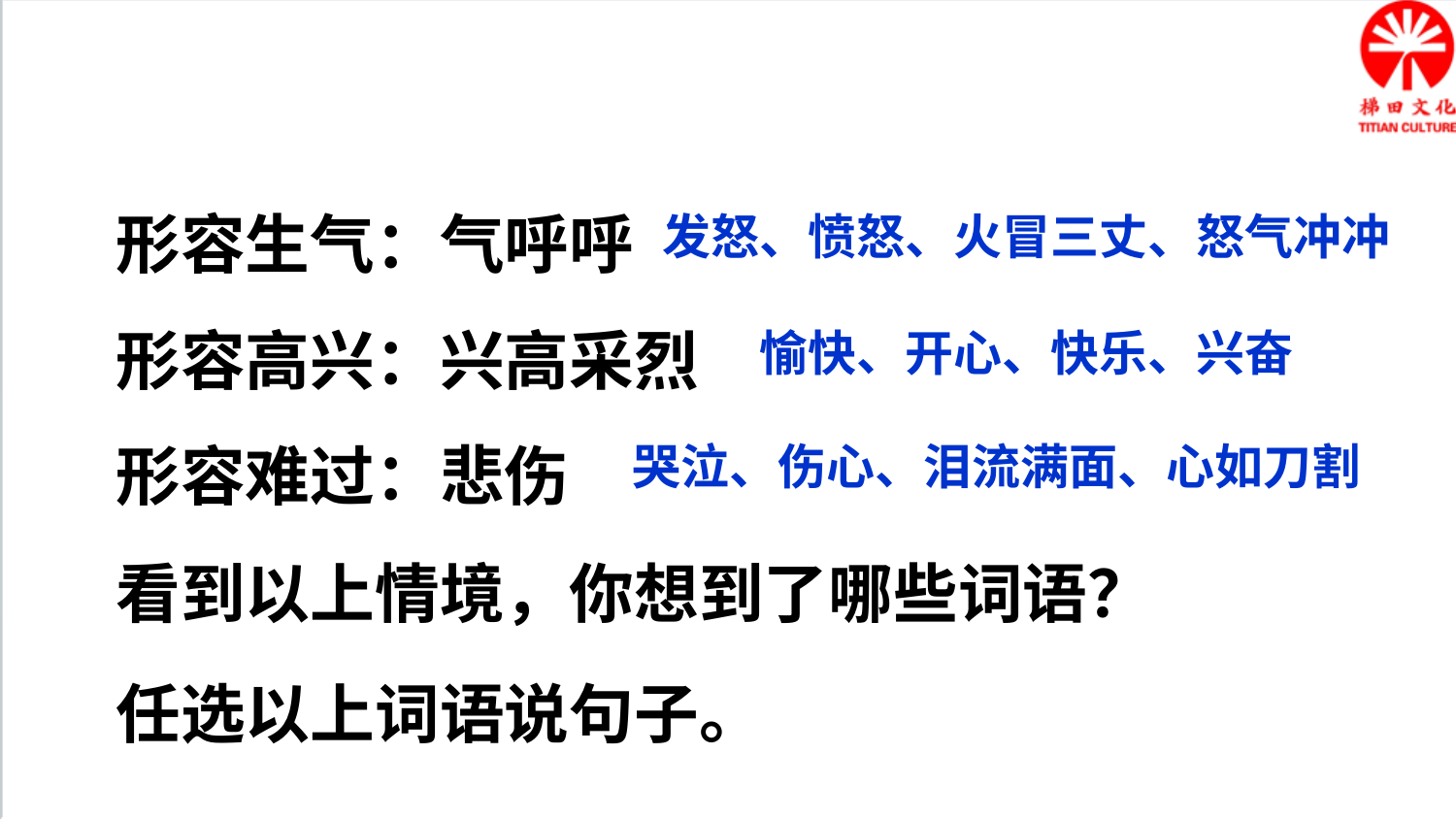

形容生气：气呼呼
形容高兴：兴高采烈
形容难过：悲伤
发怒、愤怒、火冒三丈、怒气冲冲
愉快、开心、快乐、兴奋
哭泣、伤心、泪流满面、心如刀割
看到以上情境，你想到了哪些词语？
任选以上词语说句子。